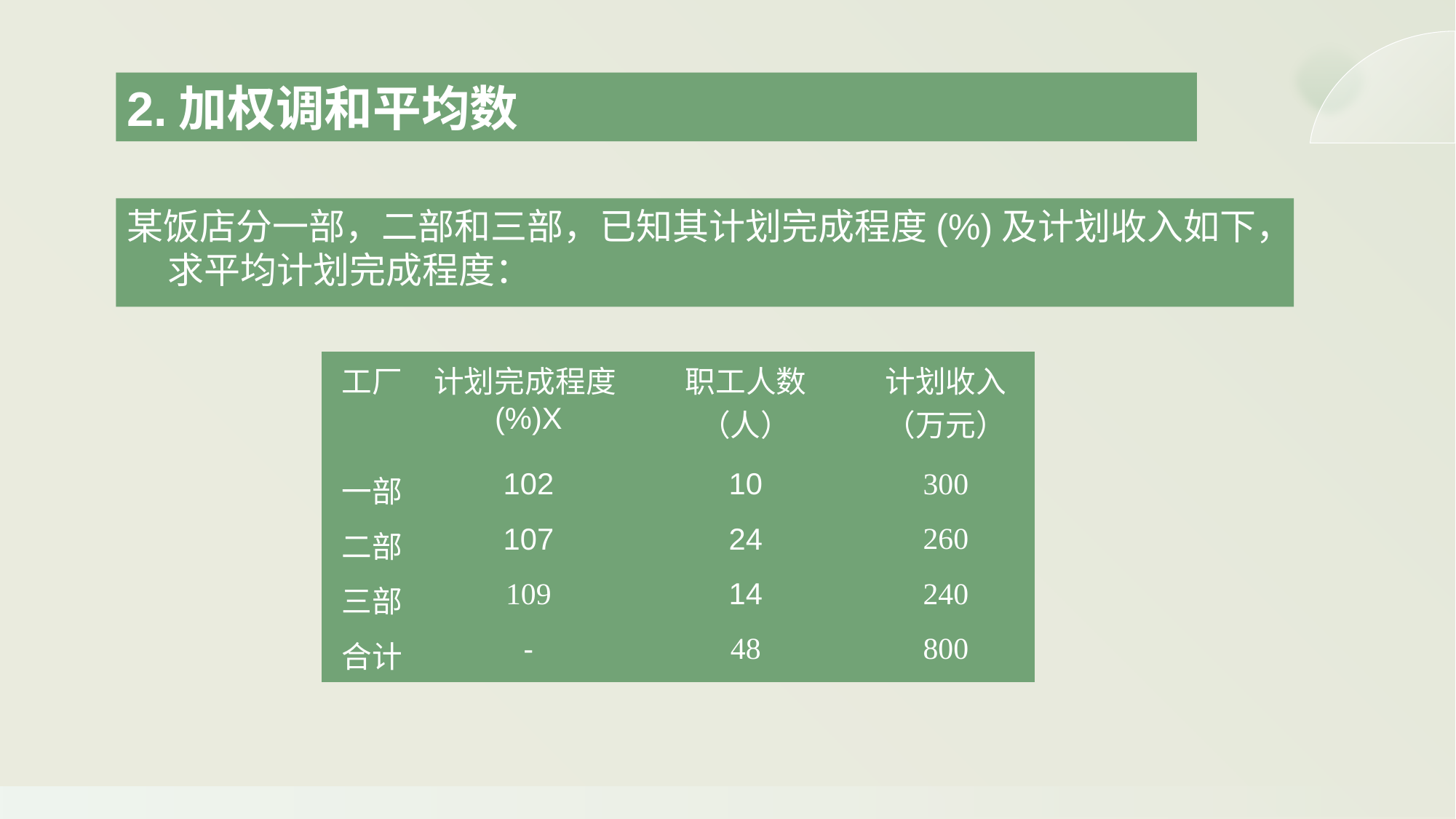

2.加权调和平均数
某饭店分一部，二部和三部，已知其计划完成程度(%)及计划收入如下，求平均计划完成程度：

| 工厂 | 计划完成程度(%)X | 职工人数（人） | 计划收入（万元） |
| --- | --- | --- | --- |
| 一部 | 102 | 10 | 300 |
| 二部 | 107 | 24 | 260 |
| 三部 | 109 | 14 | 240 |
| 合计 | - | 48 | 800 |